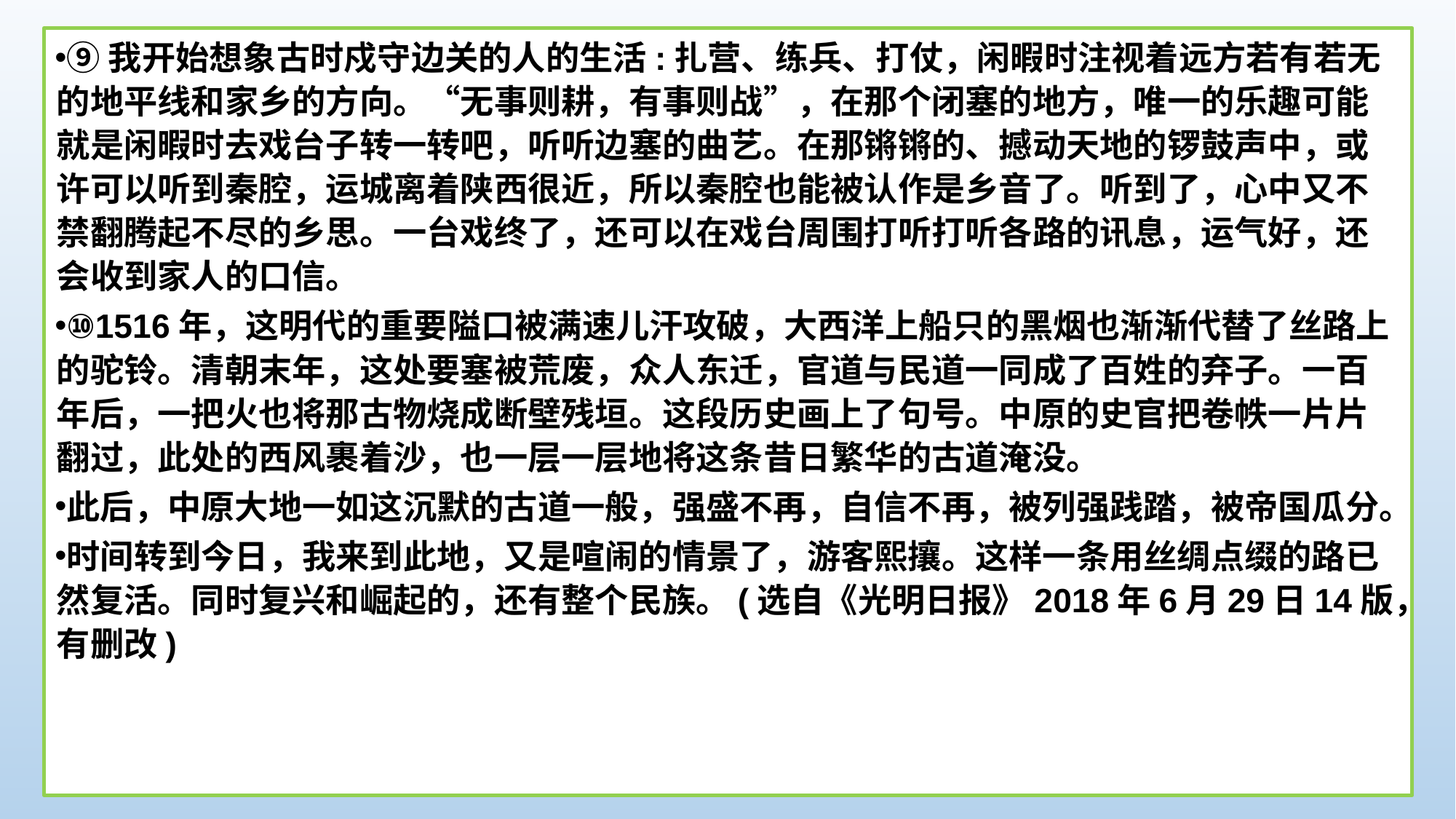

⑨我开始想象古时戍守边关的人的生活:扎营、练兵、打仗，闲暇时注视着远方若有若无的地平线和家乡的方向。“无事则耕，有事则战”，在那个闭塞的地方，唯一的乐趣可能就是闲暇时去戏台子转一转吧，听听边塞的曲艺。在那锵锵的、撼动天地的锣鼓声中，或许可以听到秦腔，运城离着陕西很近，所以秦腔也能被认作是乡音了。听到了，心中又不禁翻腾起不尽的乡思。一台戏终了，还可以在戏台周围打听打听各路的讯息，运气好，还会收到家人的口信。
⑩1516年，这明代的重要隘口被满速儿汗攻破，大西洋上船只的黑烟也渐渐代替了丝路上的驼铃。清朝末年，这处要塞被荒废，众人东迁，官道与民道一同成了百姓的弃子。一百年后，一把火也将那古物烧成断壁残垣。这段历史画上了句号。中原的史官把卷帙一片片翻过，此处的西风裹着沙，也一层一层地将这条昔日繁华的古道淹没。
此后，中原大地一如这沉默的古道一般，强盛不再，自信不再，被列强践踏，被帝国瓜分。
时间转到今日，我来到此地，又是喧闹的情景了，游客熙攘。这样一条用丝绸点缀的路已然复活。同时复兴和崛起的，还有整个民族。(选自《光明日报》2018年6月29日14版，有删改)